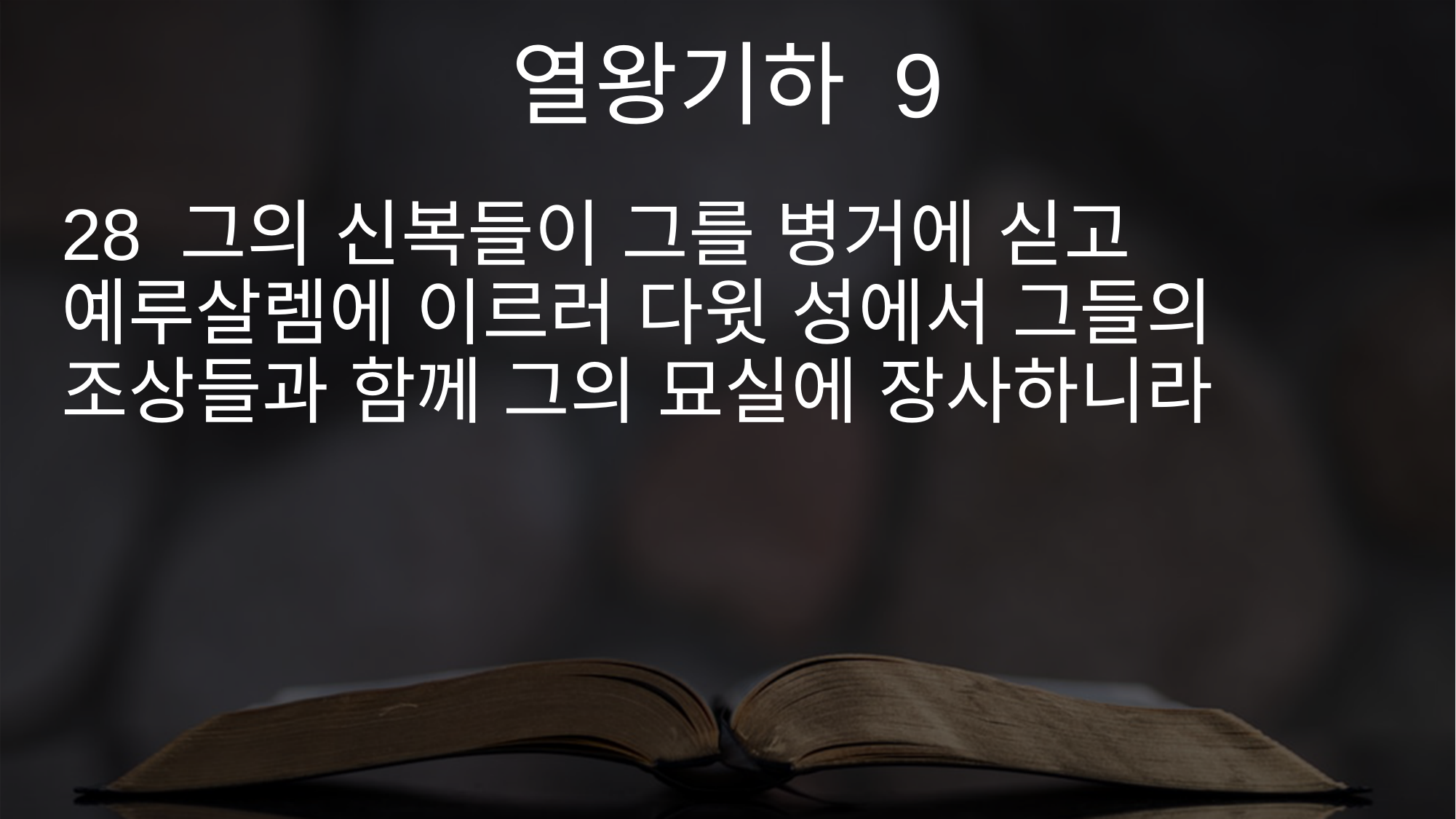

열왕기하 9
28 그의 신복들이 그를 병거에 싣고 예루살렘에 이르러 다윗 성에서 그들의 조상들과 함께 그의 묘실에 장사하니라